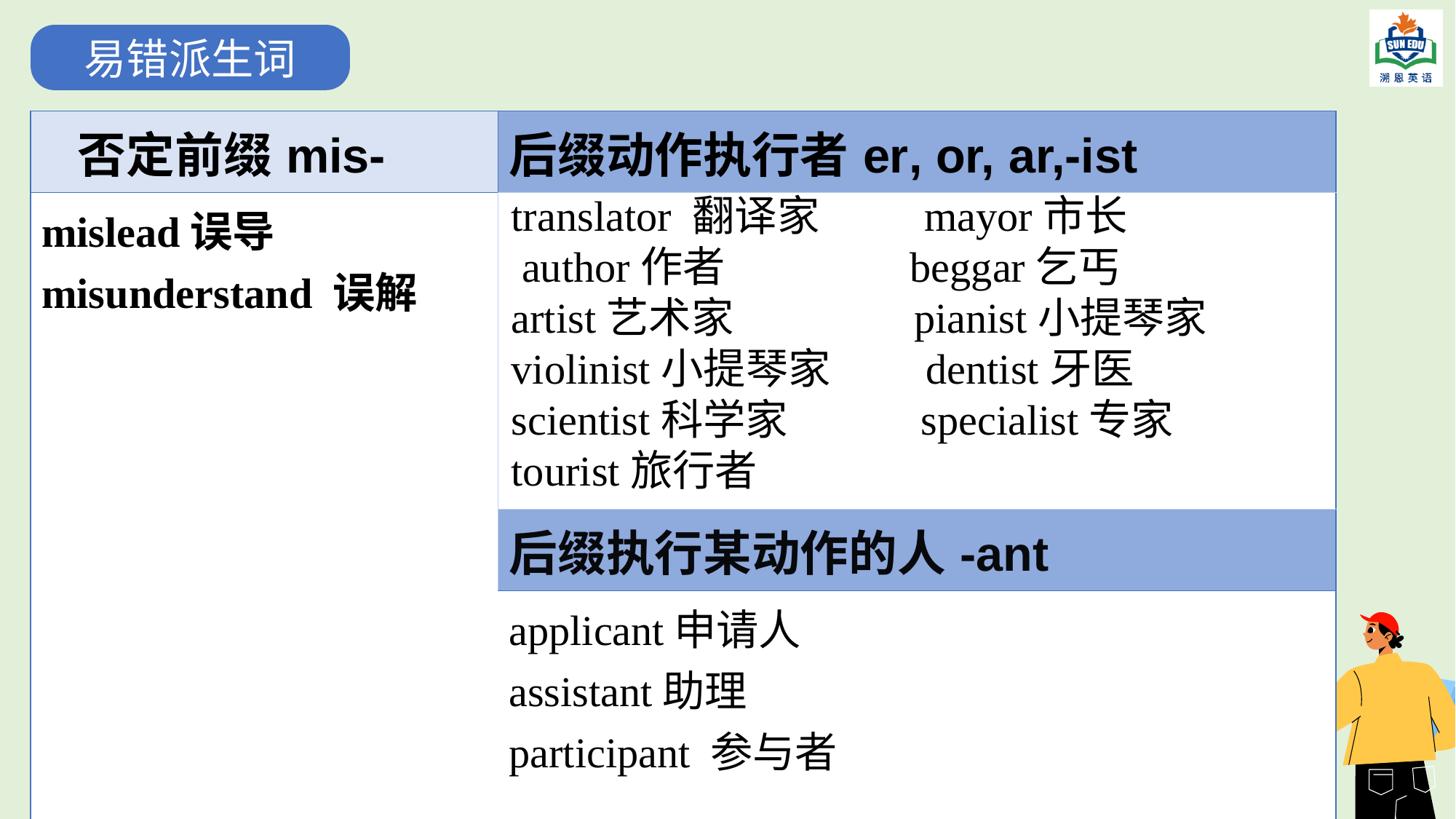

易错派生词
| 否定前缀mis- | 后缀动作执行者­er, ­or, ­ar,-ist |
| --- | --- |
| mislead误导 misunderstand 误解 |  |
|  | 后缀执行某动作的人-ant |
|  | applicant申请人　　 assistant助理 participant 参与者 |
translator 翻译家          mayor市长
 author作者	                  beggar乞丐
artist艺术家                  pianist小提琴家                  violinist小提琴家         dentist牙医
scientist科学家             specialist专家
tourist旅行者